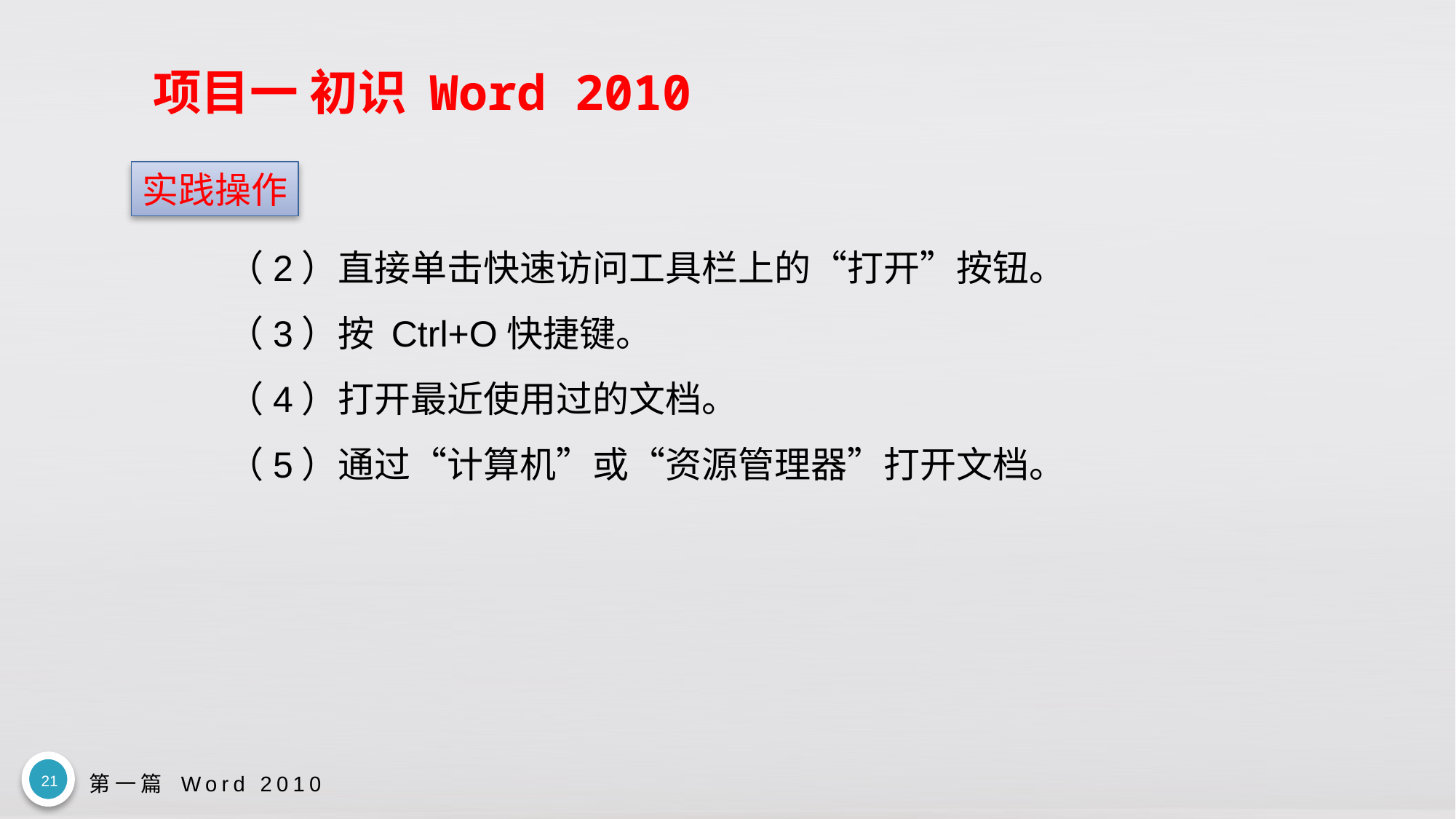

# 项目一 初识 Word 2010
实践操作
（2）直接单击快速访问工具栏上的“打开”按钮。
（3）按 Ctrl+O快捷键。
（4）打开最近使用过的文档。
（5）通过“计算机”或“资源管理器”打开文档。
21